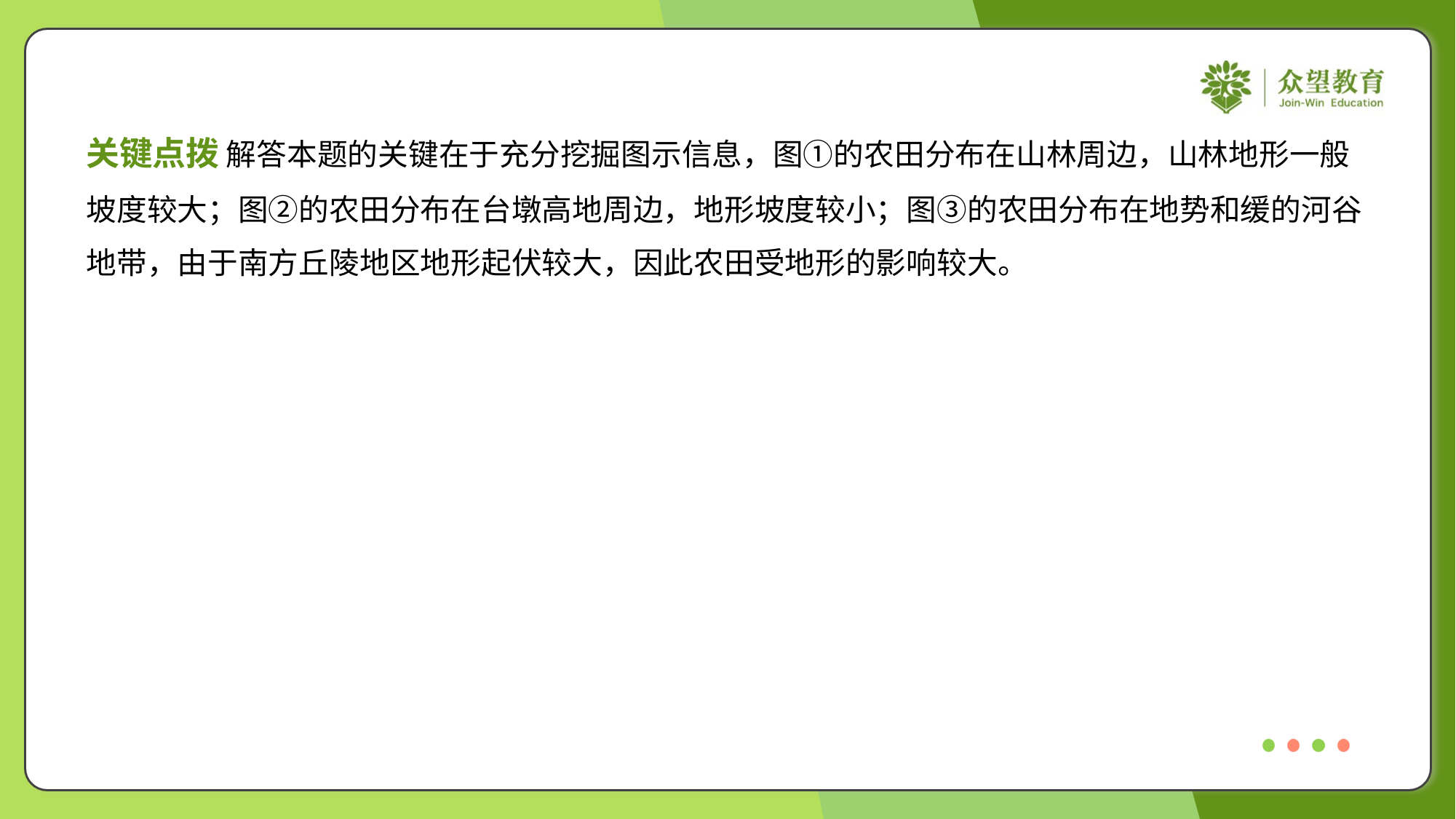

关键点拨 解答本题的关键在于充分挖掘图示信息，图①的农田分布在山林周边，山林地形一般
坡度较大；图②的农田分布在台墩高地周边，地形坡度较小；图③的农田分布在地势和缓的河谷
地带，由于南方丘陵地区地形起伏较大，因此农田受地形的影响较大。